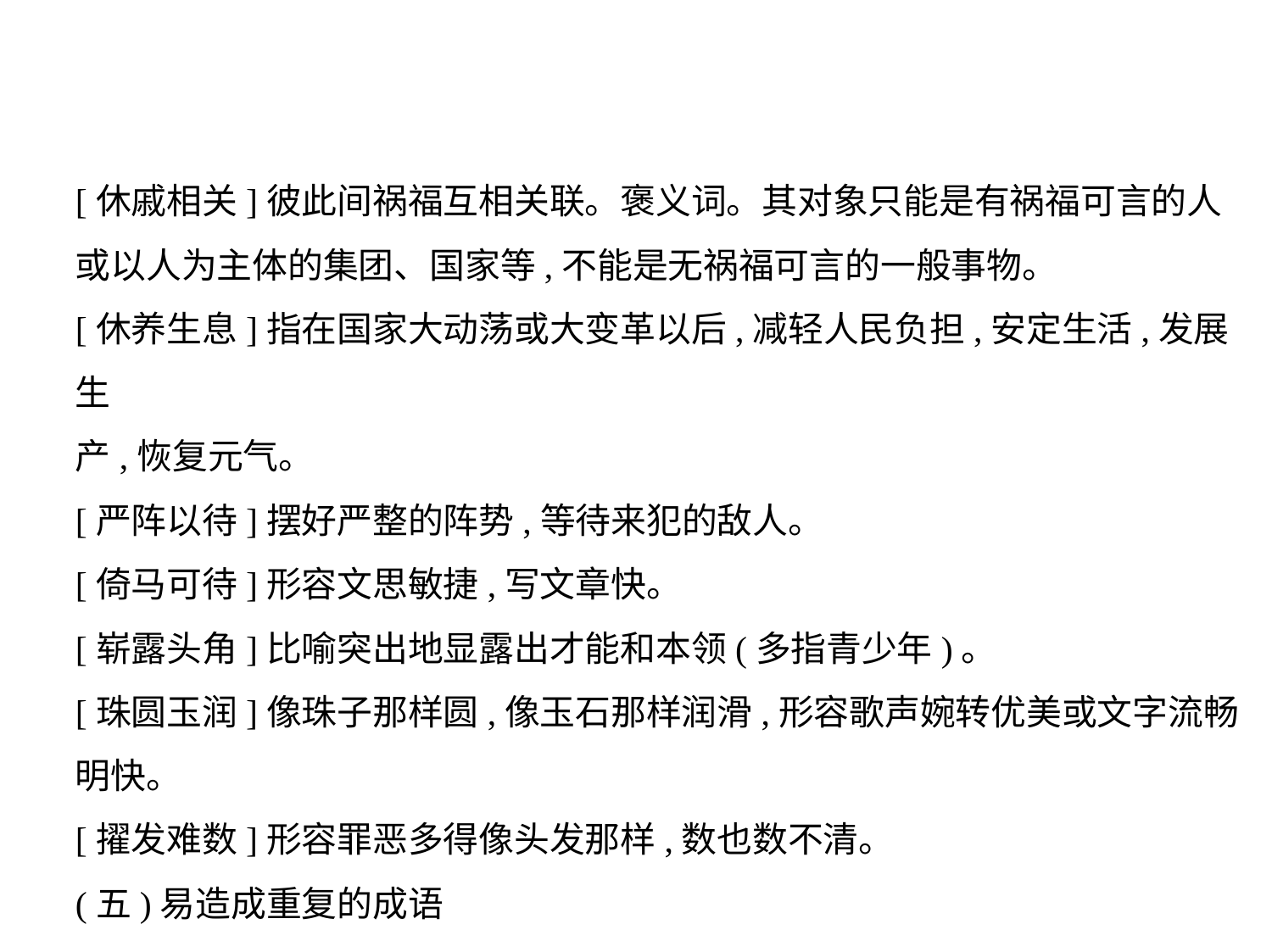

[休戚相关]彼此间祸福互相关联。褒义词。其对象只能是有祸福可言的人
或以人为主体的集团、国家等,不能是无祸福可言的一般事物。
[休养生息]指在国家大动荡或大变革以后,减轻人民负担,安定生活,发展生
产,恢复元气。
[严阵以待]摆好严整的阵势,等待来犯的敌人。
[倚马可待]形容文思敏捷,写文章快。
[崭露头角]比喻突出地显露出才能和本领(多指青少年)。
[珠圆玉润]像珠子那样圆,像玉石那样润滑,形容歌声婉转优美或文字流畅
明快。
[擢发难数]形容罪恶多得像头发那样,数也数不清。
(五)易造成重复的成语